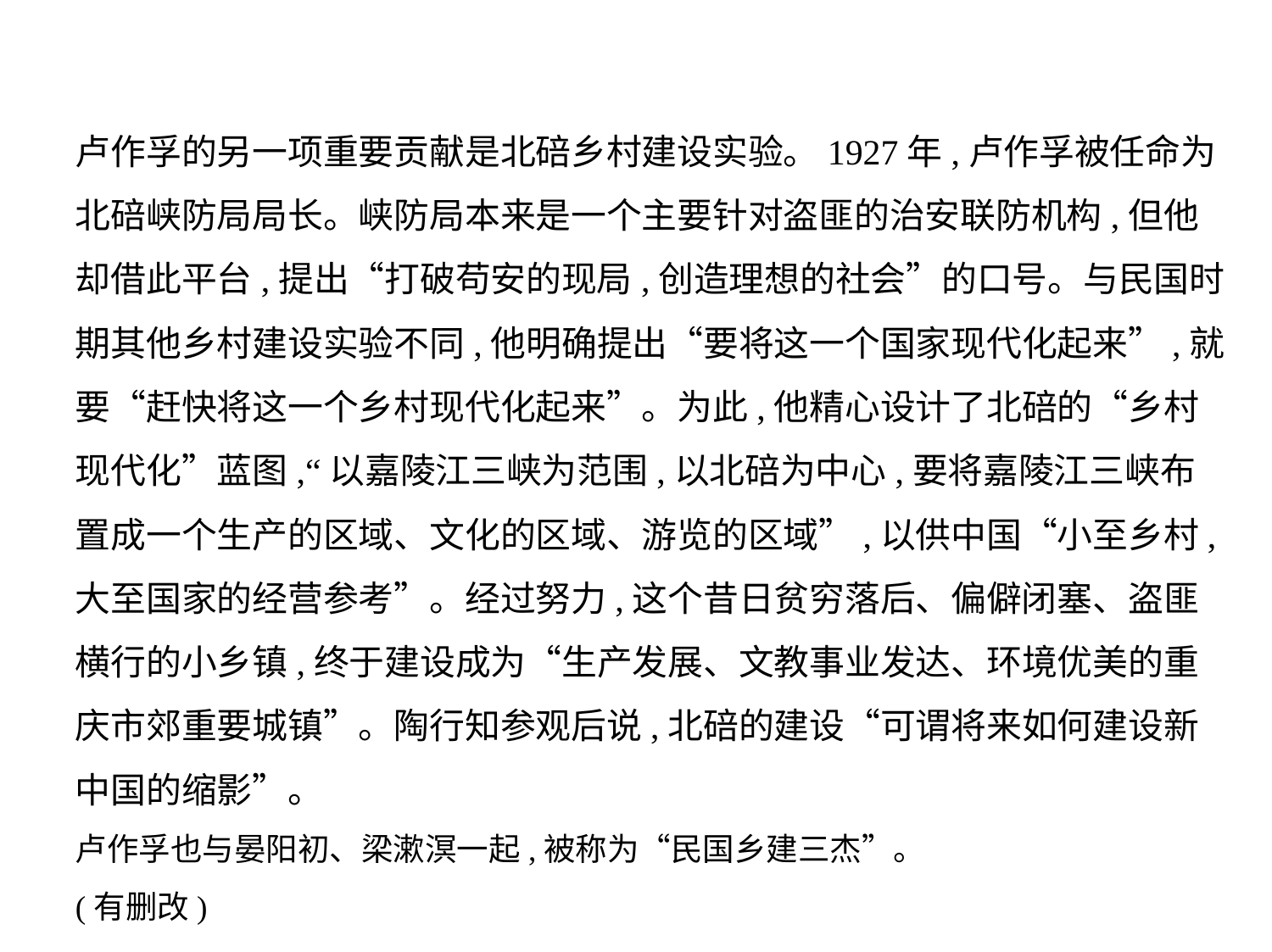

卢作孚的另一项重要贡献是北碚乡村建设实验。1927年,卢作孚被任命为
北碚峡防局局长。峡防局本来是一个主要针对盗匪的治安联防机构,但他
却借此平台,提出“打破苟安的现局,创造理想的社会”的口号。与民国时
期其他乡村建设实验不同,他明确提出“要将这一个国家现代化起来”,就
要“赶快将这一个乡村现代化起来”。为此,他精心设计了北碚的“乡村
现代化”蓝图,“以嘉陵江三峡为范围,以北碚为中心,要将嘉陵江三峡布
置成一个生产的区域、文化的区域、游览的区域”,以供中国“小至乡村,
大至国家的经营参考”。经过努力,这个昔日贫穷落后、偏僻闭塞、盗匪
横行的小乡镇,终于建设成为“生产发展、文教事业发达、环境优美的重
庆市郊重要城镇”。陶行知参观后说,北碚的建设“可谓将来如何建设新
中国的缩影”。
卢作孚也与晏阳初、梁漱溟一起,被称为“民国乡建三杰”。
(有删改)